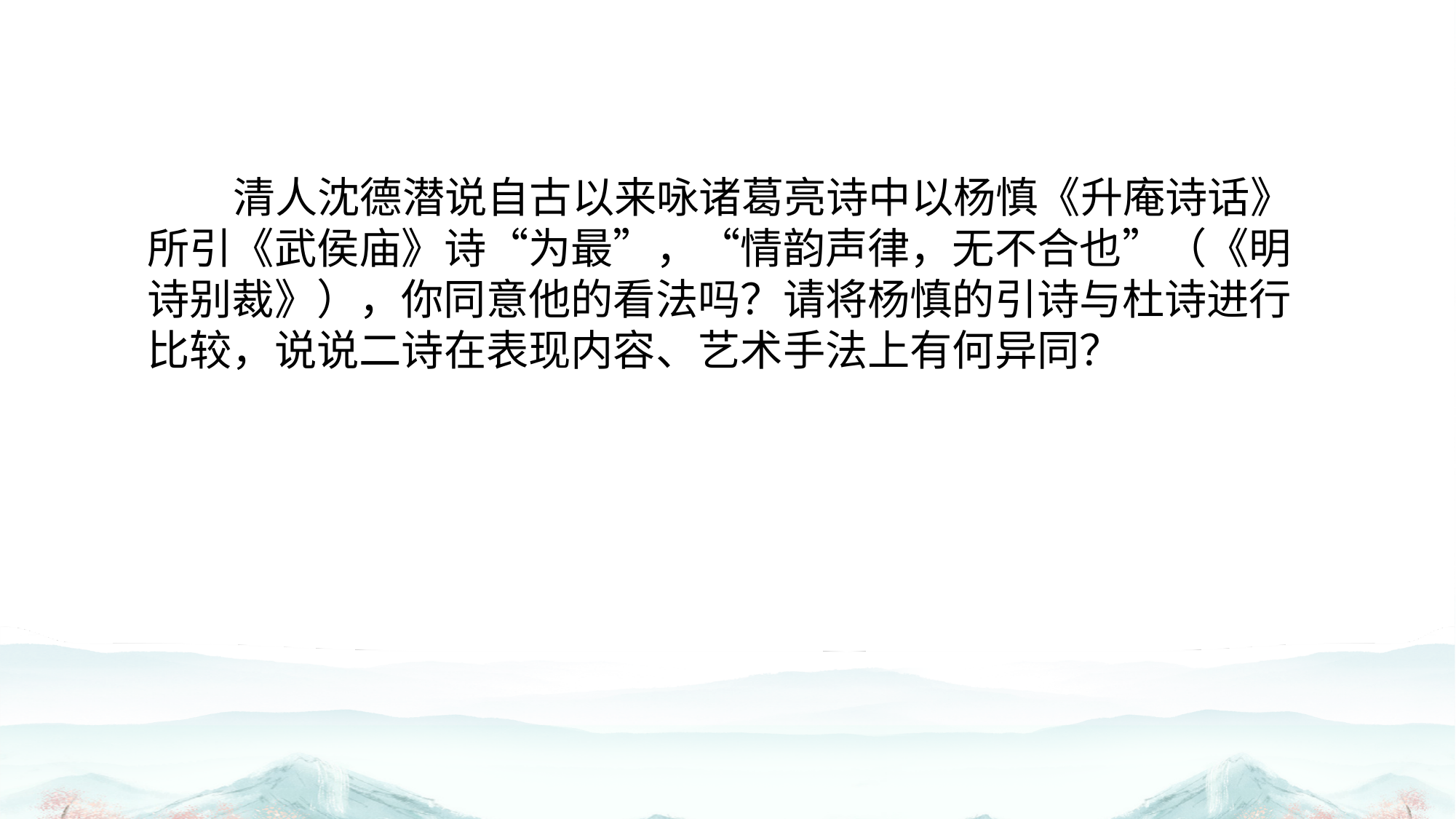

清人沈德潜说自古以来咏诸葛亮诗中以杨慎《升庵诗话》所引《武侯庙》诗“为最”，“情韵声律，无不合也”（《明诗别裁》），你同意他的看法吗？请将杨慎的引诗与杜诗进行比较，说说二诗在表现内容、艺术手法上有何异同？